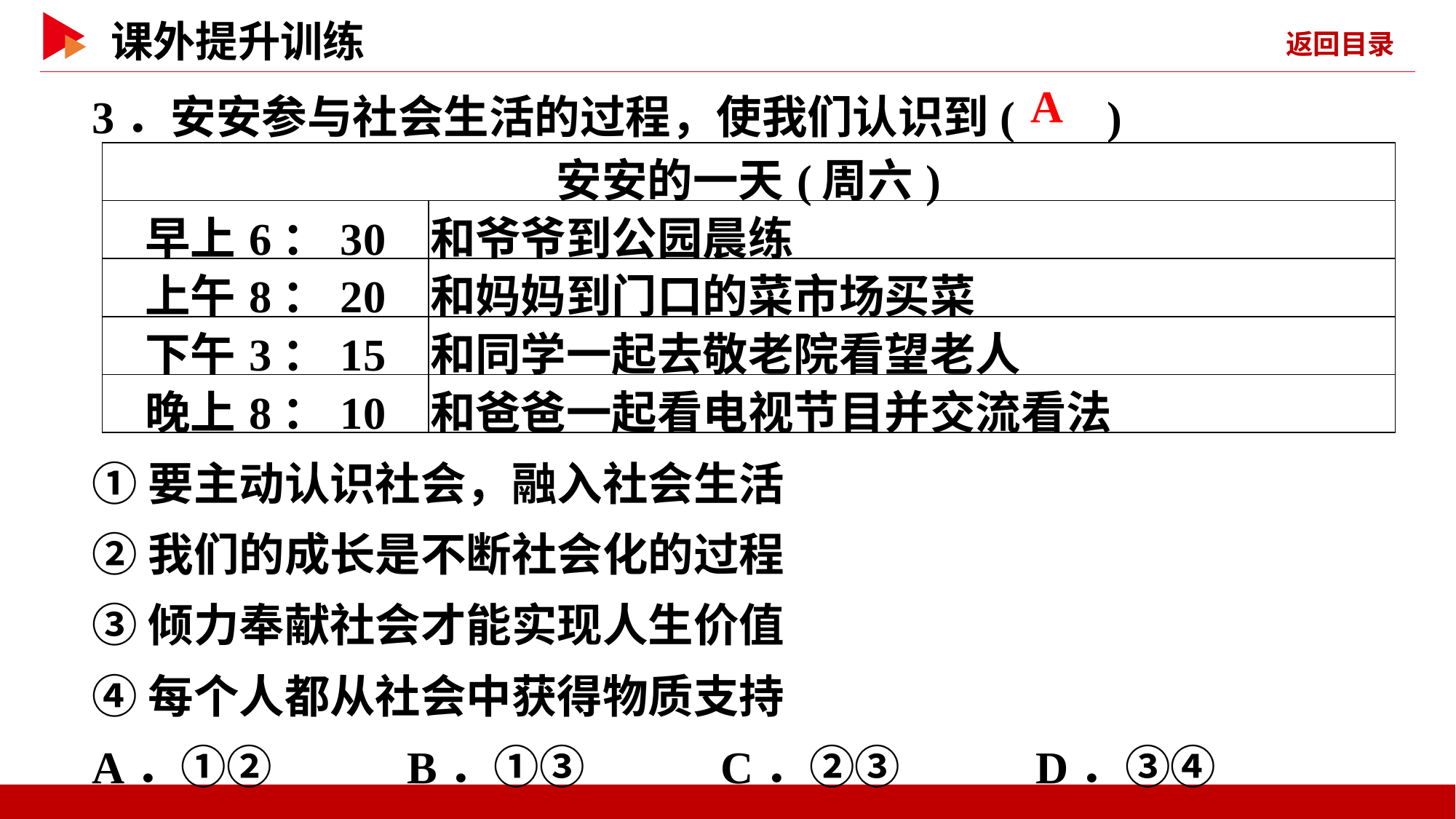

3．安安参与社会生活的过程，使我们认识到(        )
   A
| 安安的一天(周六) |  |
| --- | --- |
| 早上6：30 | 和爷爷到公园晨练 |
| 上午8：20 | 和妈妈到门口的菜市场买菜 |
| 下午3：15 | 和同学一起去敬老院看望老人 |
| 晚上8：10 | 和爸爸一起看电视节目并交流看法 |
①要主动认识社会，融入社会生活
②我们的成长是不断社会化的过程
③倾力奉献社会才能实现人生价值
④每个人都从社会中获得物质支持
A．①②            B．①③            C．②③            D．③④